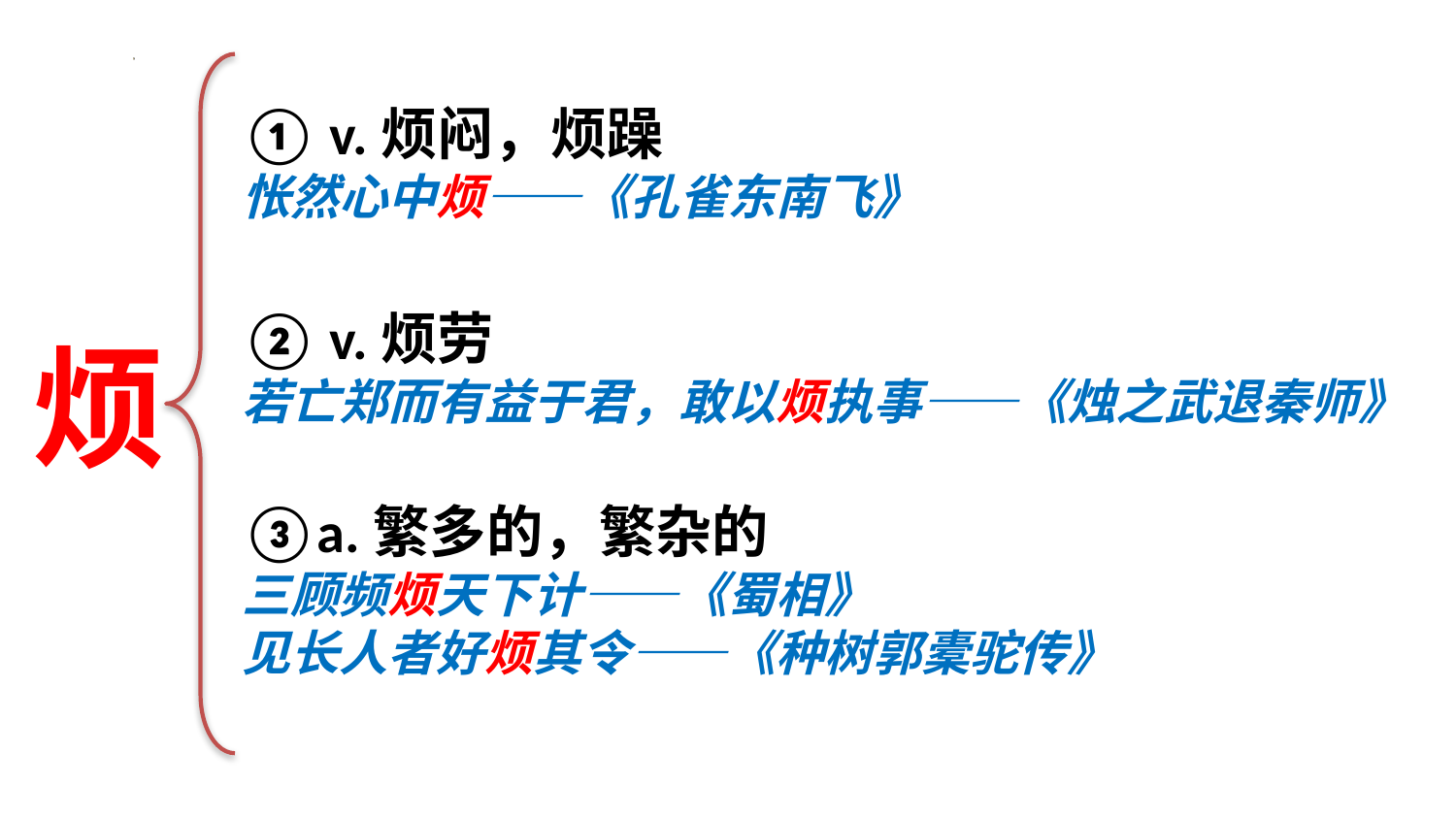

① v.烦闷，烦躁
怅然心中烦——《孔雀东南飞》
② v.烦劳
若亡郑而有益于君，敢以烦执事——《烛之武退秦师》
烦
③a.繁多的，繁杂的
三顾频烦天下计——《蜀相》
见长人者好烦其令——《种树郭橐驼传》
情